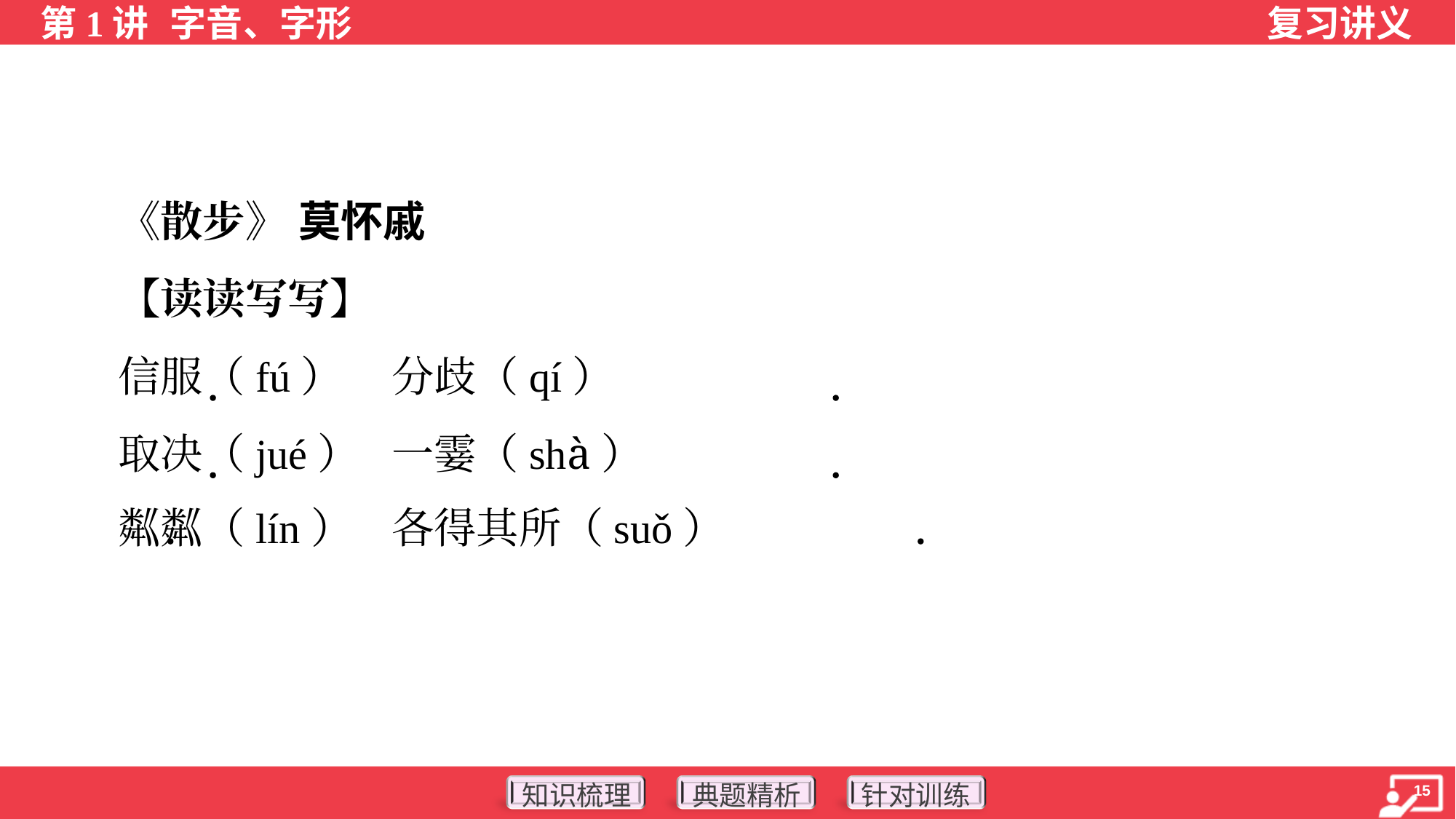

《散步》 莫怀戚
    【读读写写】
    信服（fú）	分歧（qí）
    取决（jué）	一霎（shà）
    粼粼（lín）	各得其所（suǒ）